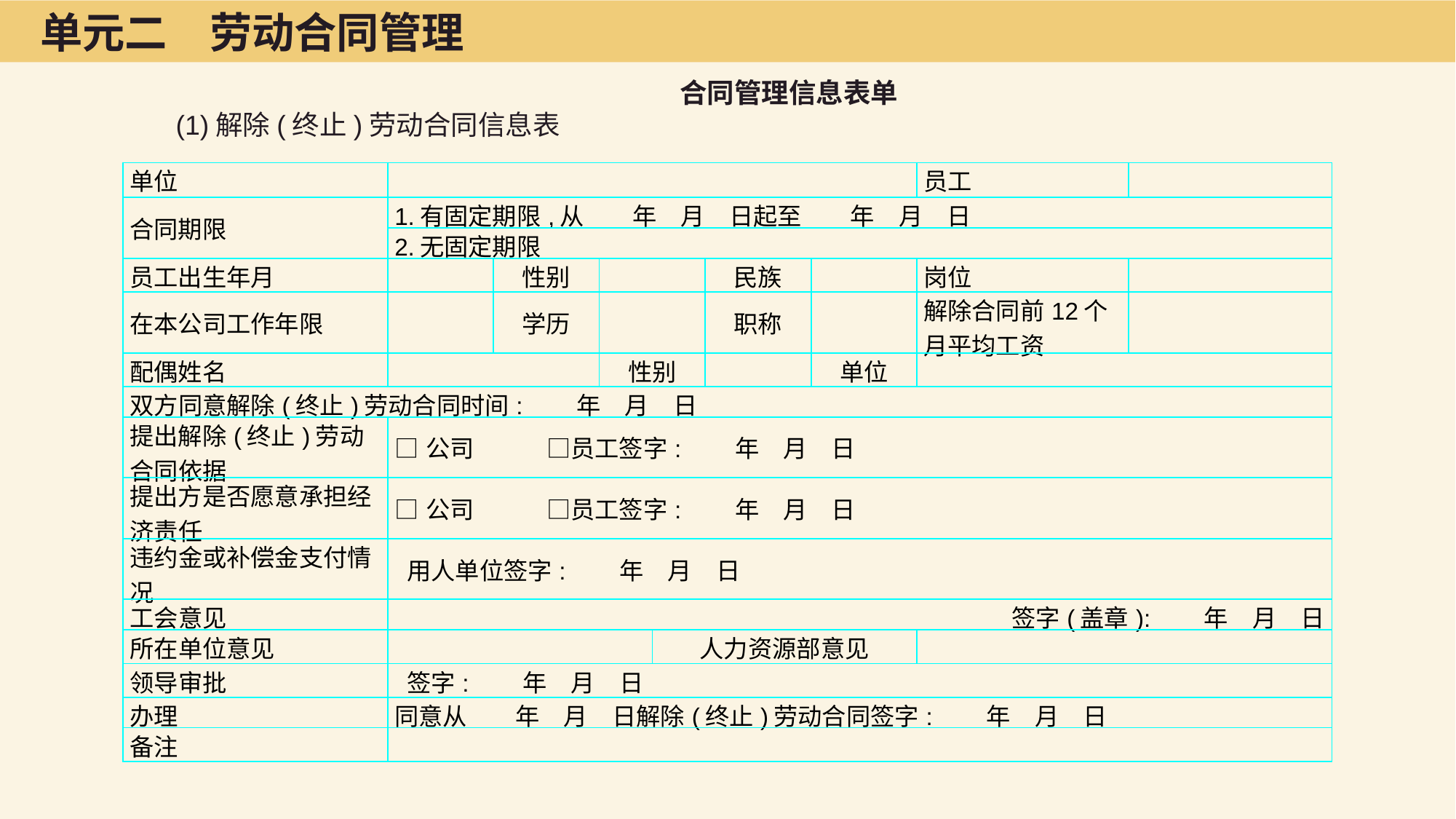

单元二　劳动合同管理
合同管理信息表单
(1)解除(终止)劳动合同信息表
| 单位 |  |  |  |  |  |  | 员工 |  |
| --- | --- | --- | --- | --- | --- | --- | --- | --- |
| 合同期限 | 1.有固定期限,从　　年　月　日起至　　年　月　日 |  |  |  |  |  |  |  |
|  | 2.无固定期限 |  |  |  |  |  |  |  |
| 员工出生年月 |  | 性别 |  |  | 民族 |  | 岗位 |  |
| 在本公司工作年限 |  | 学历 |  |  | 职称 |  | 解除合同前12个月平均工资 |  |
| 配偶姓名 |  |  | 性别 |  |  | 单位 |  |  |
| 双方同意解除(终止)劳动合同时间:　　年　月　日 |  |  |  |  |  |  |  |  |
| 提出解除(终止)劳动合同依据 | □公司　　　□员工签字:　　年　月　日 |  |  |  |  |  |  |  |
| 提出方是否愿意承担经济责任 | □公司　　　□员工签字:　　年　月　日 |  |  |  |  |  |  |  |
| 违约金或补偿金支付情况 | 用人单位签字:　　年　月　日 |  |  |  |  |  |  |  |
| 工会意见 | 签字(盖章):　　年　月　日 |  |  |  |  |  |  |  |
| 所在单位意见 |  |  |  | 人力资源部意见 |  |  |  |  |
| 领导审批 | 签字:　　年　月　日 |  |  |  |  |  |  |  |
| 办理 | 同意从　　年　月　日解除(终止)劳动合同签字:　　年　月　日 |  |  |  |  |  |  |  |
| 备注 |  |  |  |  |  |  |  |  |